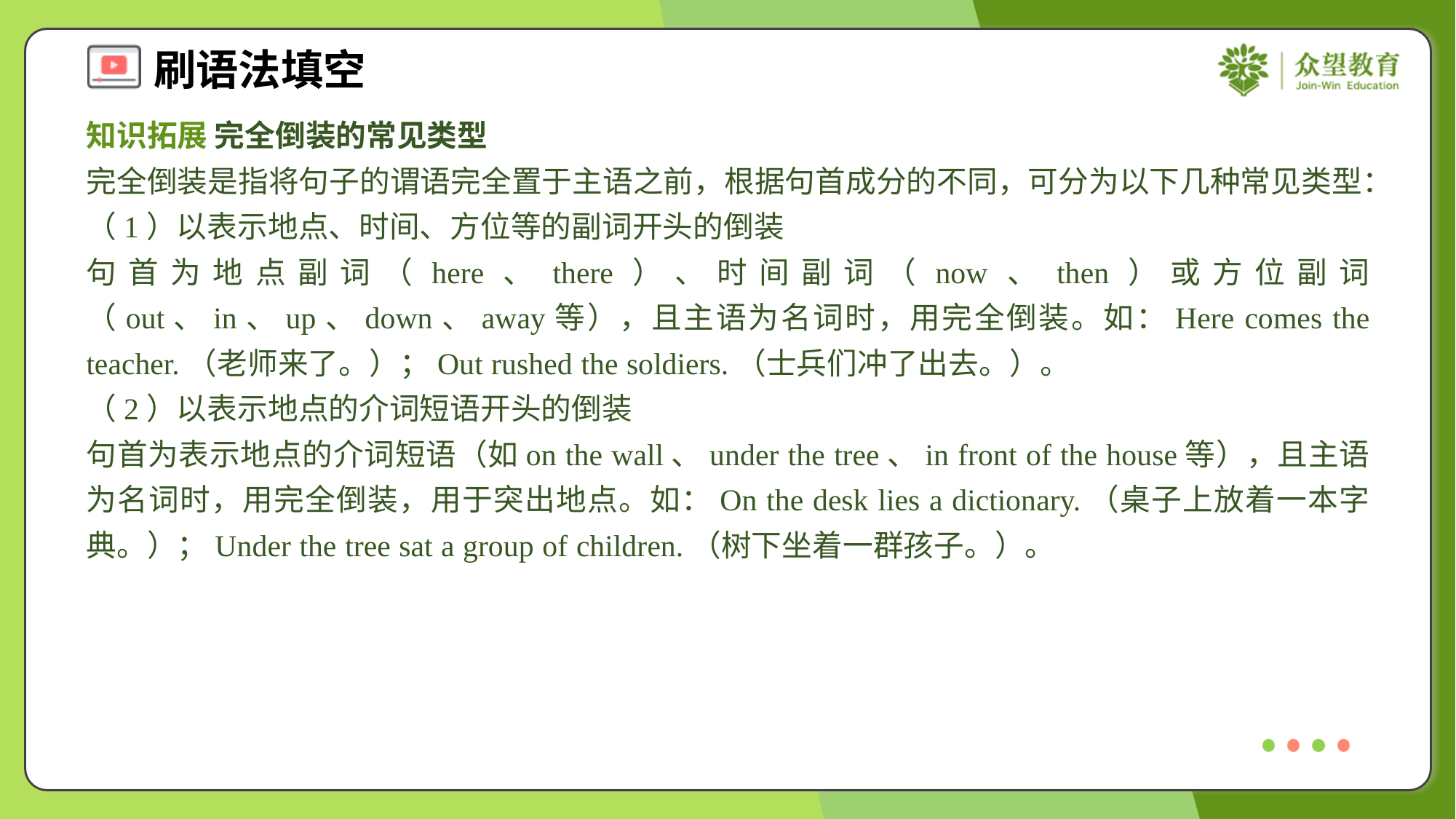

知识拓展 完全倒装的常见类型
完全倒装是指将句子的谓语完全置于主语之前，根据句首成分的不同，可分为以下几种常见类型：
（1）以表示地点、时间、方位等的副词开头的倒装
句首为地点副词（here、there）、时间副词（now、then）或方位副词（out、in、up、down、away等），且主语为名词时，用完全倒装。如：Here comes the teacher.（老师来了。）；Out rushed the soldiers.（士兵们冲了出去。）。
（2）以表示地点的介词短语开头的倒装
句首为表示地点的介词短语（如on the wall、under the tree、in front of the house等），且主语为名词时，用完全倒装，用于突出地点。如：On the desk lies a dictionary.（桌子上放着一本字典。）；Under the tree sat a group of children.（树下坐着一群孩子。）。